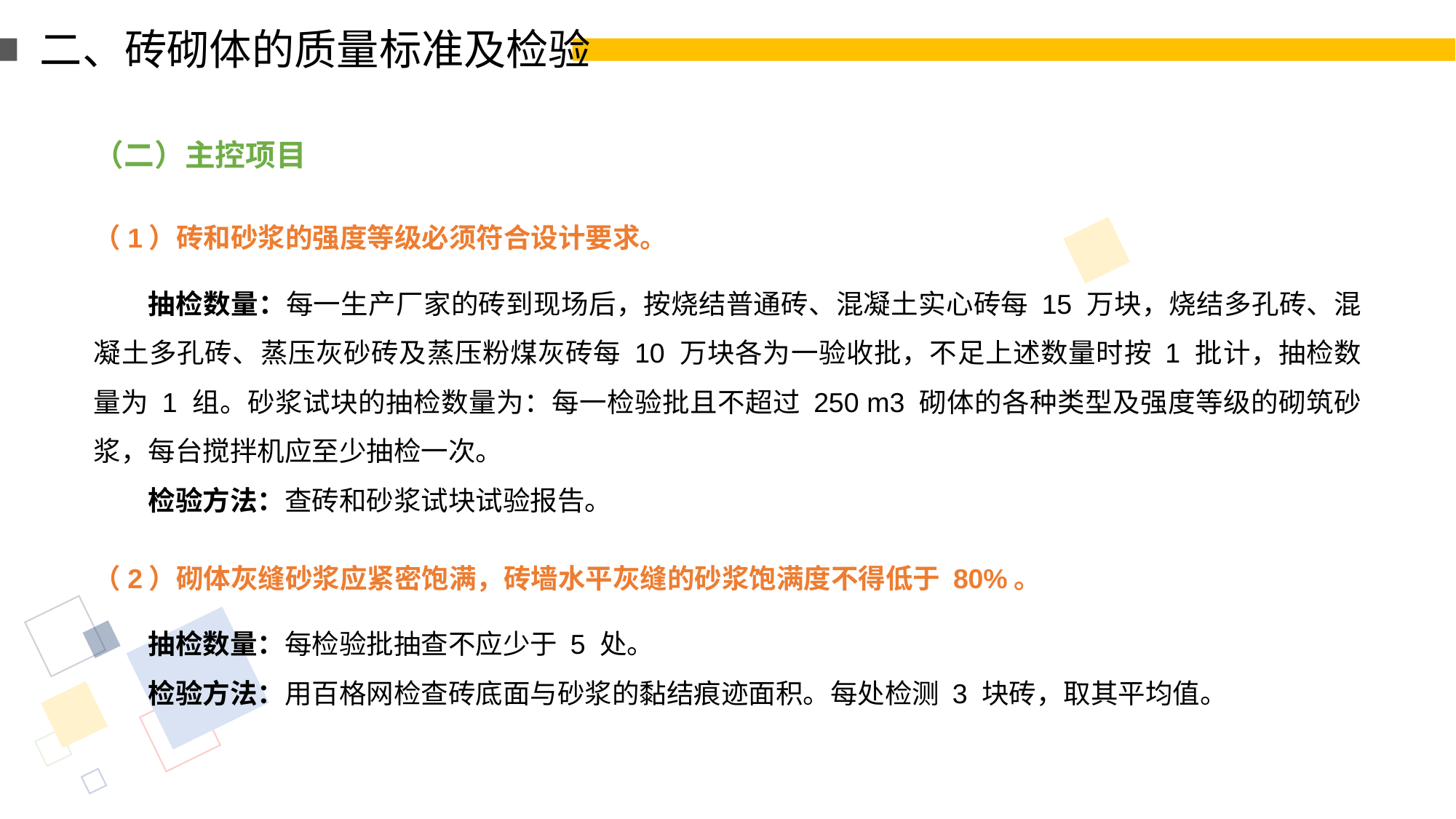

二、砖砌体的质量标准及检验
（二）主控项目
（1）砖和砂浆的强度等级必须符合设计要求。

抽检数量：每一生产厂家的砖到现场后，按烧结普通砖、混凝土实心砖每 15 万块，烧结多孔砖、混凝土多孔砖、蒸压灰砂砖及蒸压粉煤灰砖每 10 万块各为一验收批，不足上述数量时按 1 批计，抽检数量为 1 组。砂浆试块的抽检数量为：每一检验批且不超过 250 m3 砌体的各种类型及强度等级的砌筑砂浆，每台搅拌机应至少抽检一次。
检验方法：查砖和砂浆试块试验报告。
（2）砌体灰缝砂浆应紧密饱满，砖墙水平灰缝的砂浆饱满度不得低于 80%。

抽检数量：每检验批抽查不应少于 5 处。
检验方法：用百格网检查砖底面与砂浆的黏结痕迹面积。每处检测 3 块砖，取其平均值。